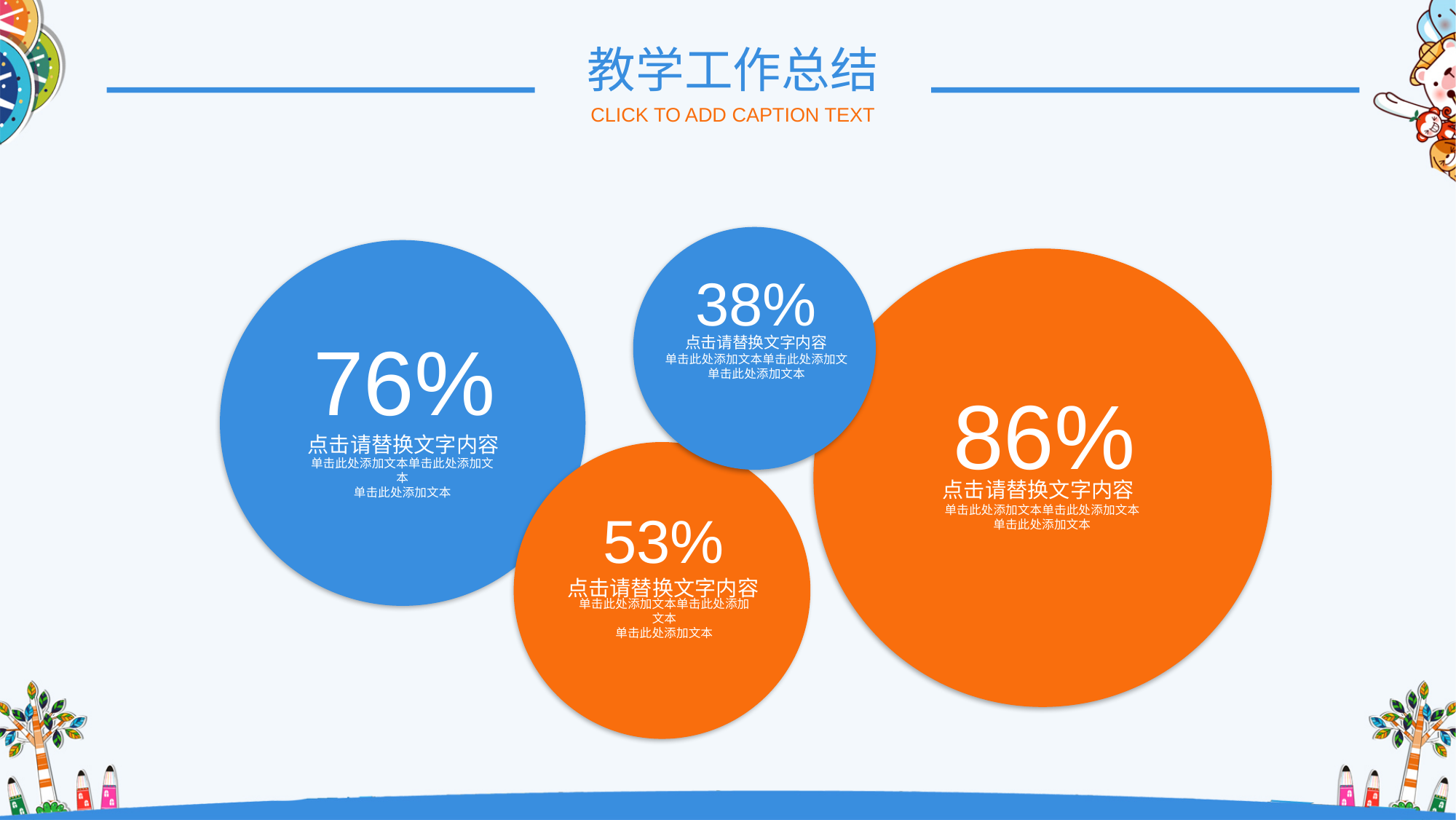

教学工作总结

CLICK TO ADD CAPTION TEXT

38%
点击请替换文字内容
单击此处添加文本单击此处添加文
单击此处添加文本

76%
点击请替换文字内容
单击此处添加文本单击此处添加文本
单击此处添加文本

86%
点击请替换文字内容
单击此处添加文本单击此处添加文本
单击此处添加文本

53%
点击请替换文字内容
单击此处添加文本单击此处添加文本
单击此处添加文本